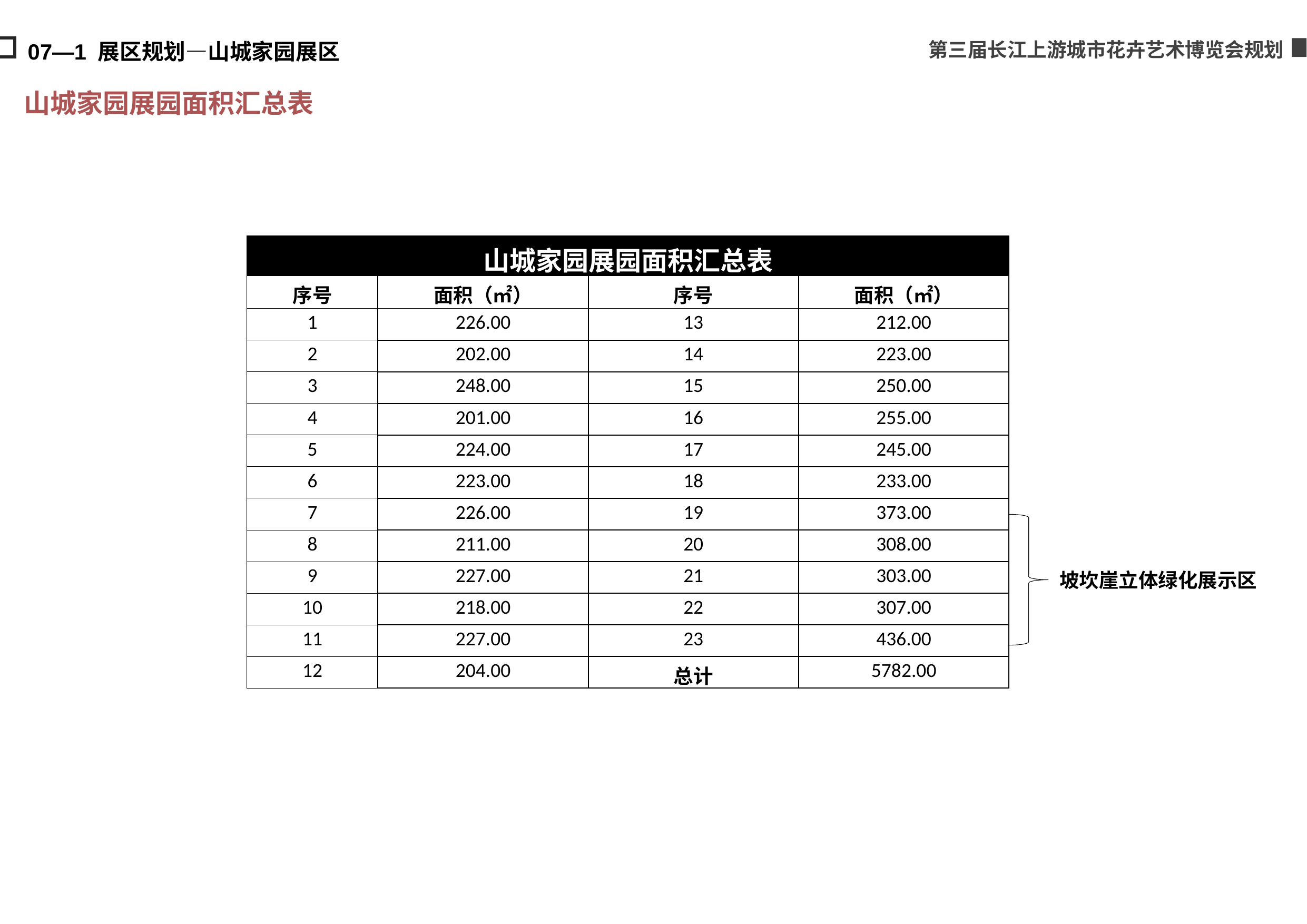

第三届长江上游城市花卉艺术博览会规划
07—1 展区规划—山城家园展区

山城家园展园面积汇总表
| 山城家园展园面积汇总表 |  |  |  |
| --- | --- | --- | --- |
| 序号 | 面积（㎡） | 序号 | 面积（㎡） |
| 1 | 226.00 | 13 | 212.00 |
| 2 | 202.00 | 14 | 223.00 |
| 3 | 248.00 | 15 | 250.00 |
| 4 | 201.00 | 16 | 255.00 |
| 5 | 224.00 | 17 | 245.00 |
| 6 | 223.00 | 18 | 233.00 |
| 7 | 226.00 | 19 | 373.00 |
| 8 | 211.00 | 20 | 308.00 |
| 9 | 227.00 | 21 | 303.00 |
| 10 | 218.00 | 22 | 307.00 |
| 11 | 227.00 | 23 | 436.00 |
| 12 | 204.00 | 总计 | 5782.00 |

坡坎崖立体绿化展示区